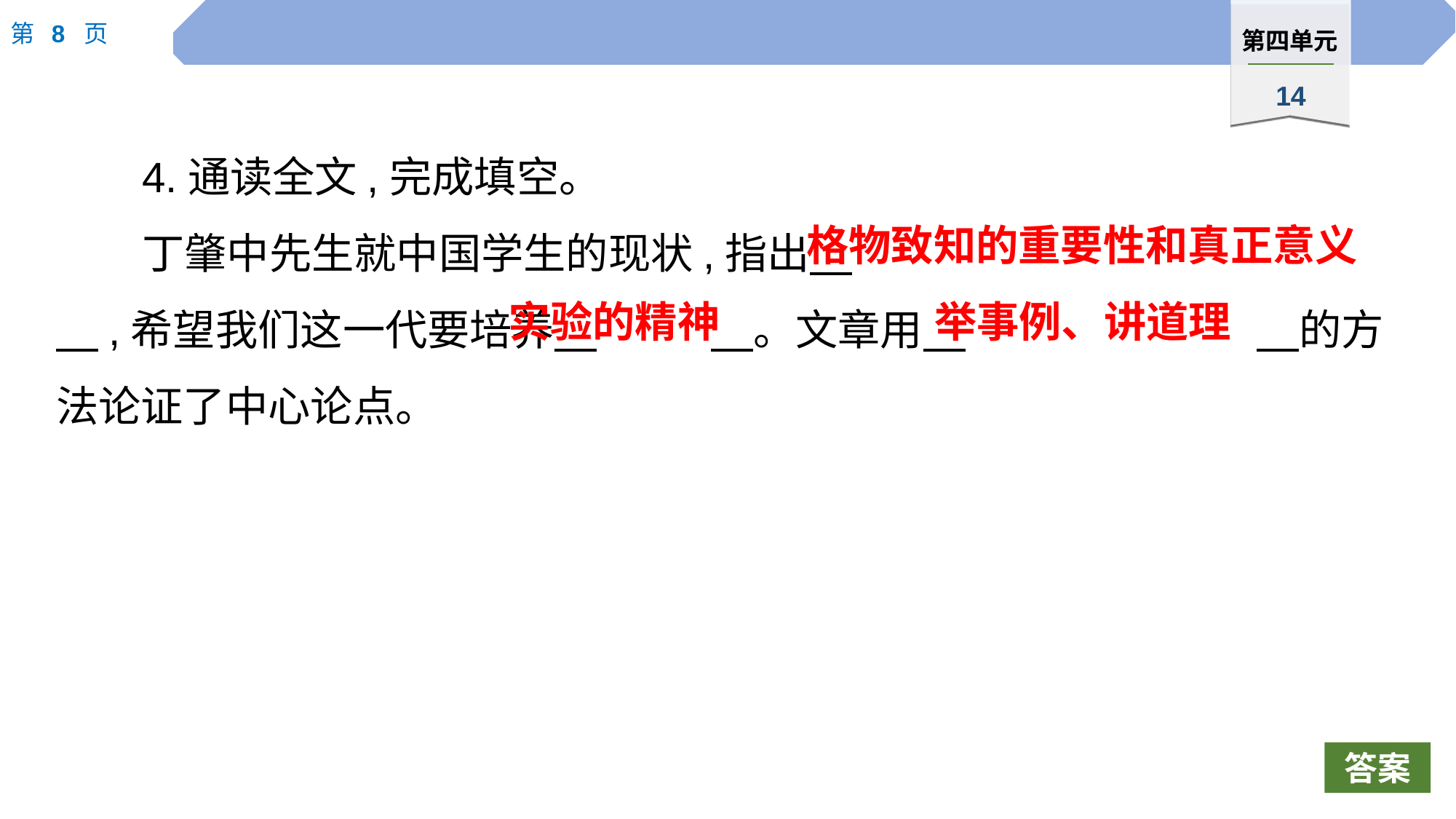

4.通读全文,完成填空。
丁肇中先生就中国学生的现状,指出　					　,希望我们这一代要培养　		　。文章用　			　的方法论证了中心论点。
格物致知的重要性和真正意义
实验的精神
举事例、讲道理
答案